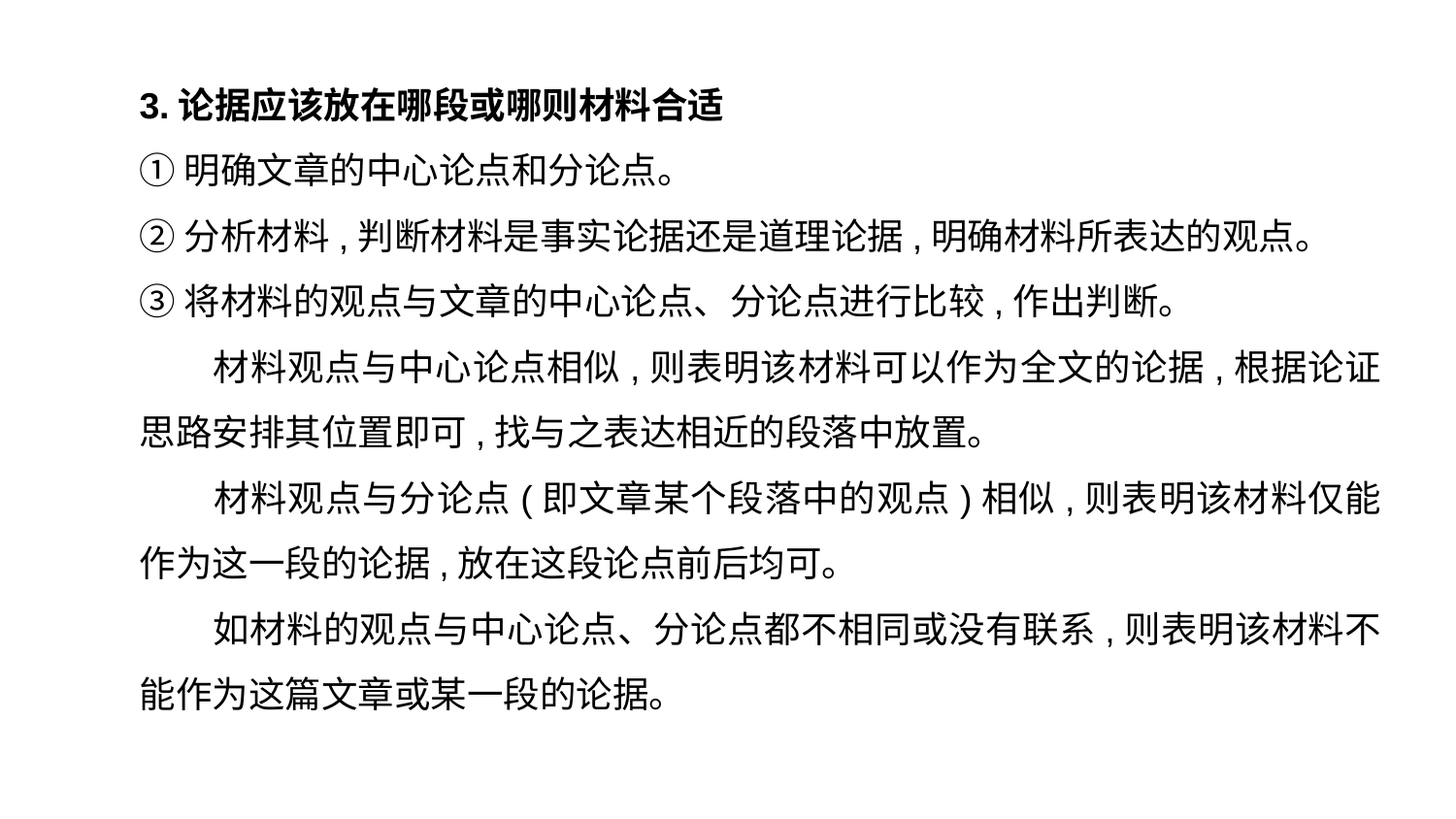

3.论据应该放在哪段或哪则材料合适
①明确文章的中心论点和分论点。
②分析材料,判断材料是事实论据还是道理论据,明确材料所表达的观点。
③将材料的观点与文章的中心论点、分论点进行比较,作出判断。
　　材料观点与中心论点相似,则表明该材料可以作为全文的论据,根据论证思路安排其位置即可,找与之表达相近的段落中放置。
　　材料观点与分论点(即文章某个段落中的观点)相似,则表明该材料仅能作为这一段的论据,放在这段论点前后均可。
　　如材料的观点与中心论点、分论点都不相同或没有联系,则表明该材料不能作为这篇文章或某一段的论据。